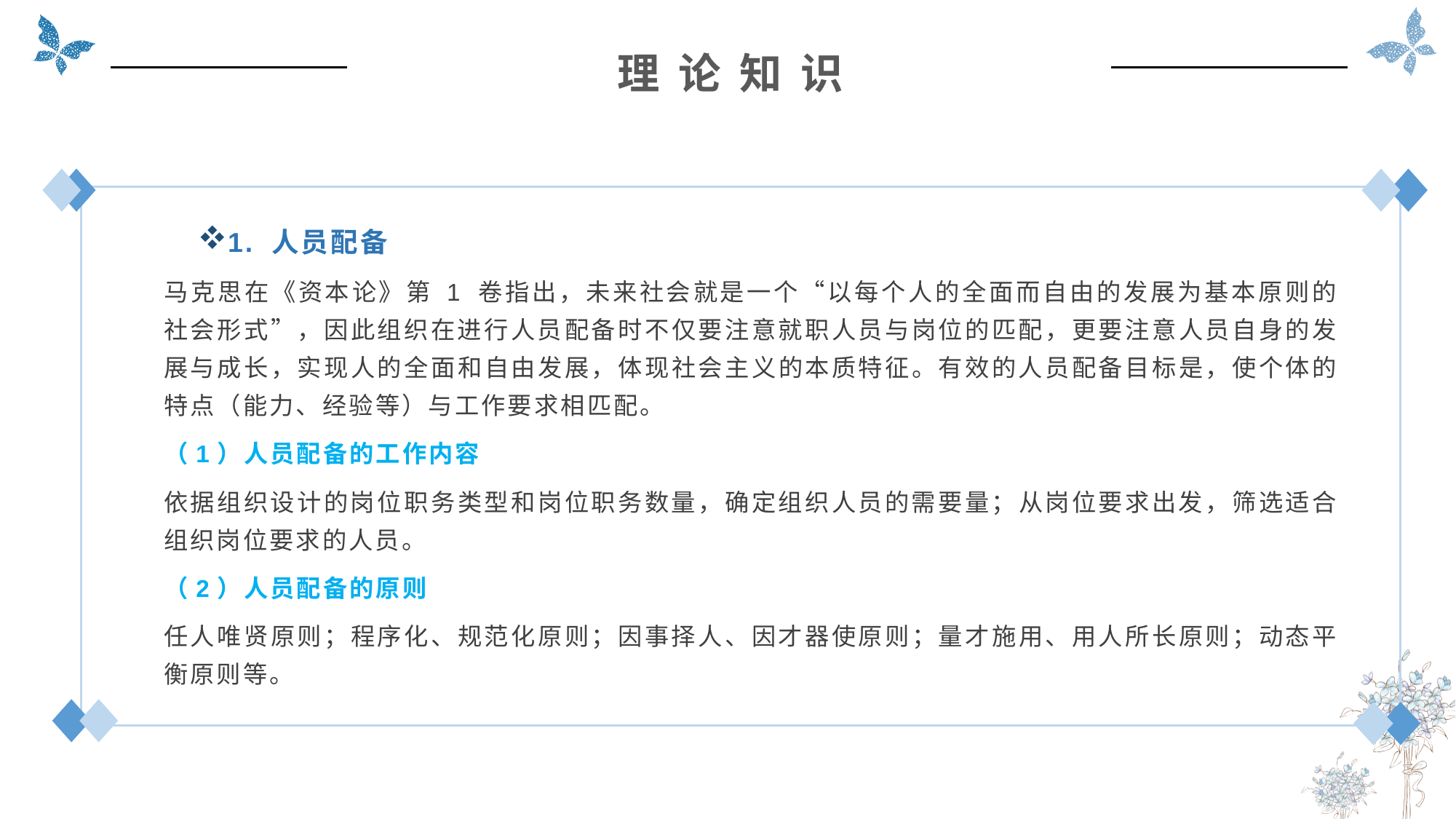

理 论 知 识

1. 人员配备
马克思在《资本论》第 1 卷指出，未来社会就是一个“以每个人的全面而自由的发展为基本原则的社会形式”，因此组织在进行人员配备时不仅要注意就职人员与岗位的匹配，更要注意人员自身的发展与成长，实现人的全面和自由发展，体现社会主义的本质特征。有效的人员配备目标是，使个体的特点（能力、经验等）与工作要求相匹配。
（1）人员配备的工作内容
依据组织设计的岗位职务类型和岗位职务数量，确定组织人员的需要量；从岗位要求出发，筛选适合组织岗位要求的人员。
（2）人员配备的原则
任人唯贤原则；程序化、规范化原则；因事择人、因才器使原则；量才施用、用人所长原则；动态平衡原则等。